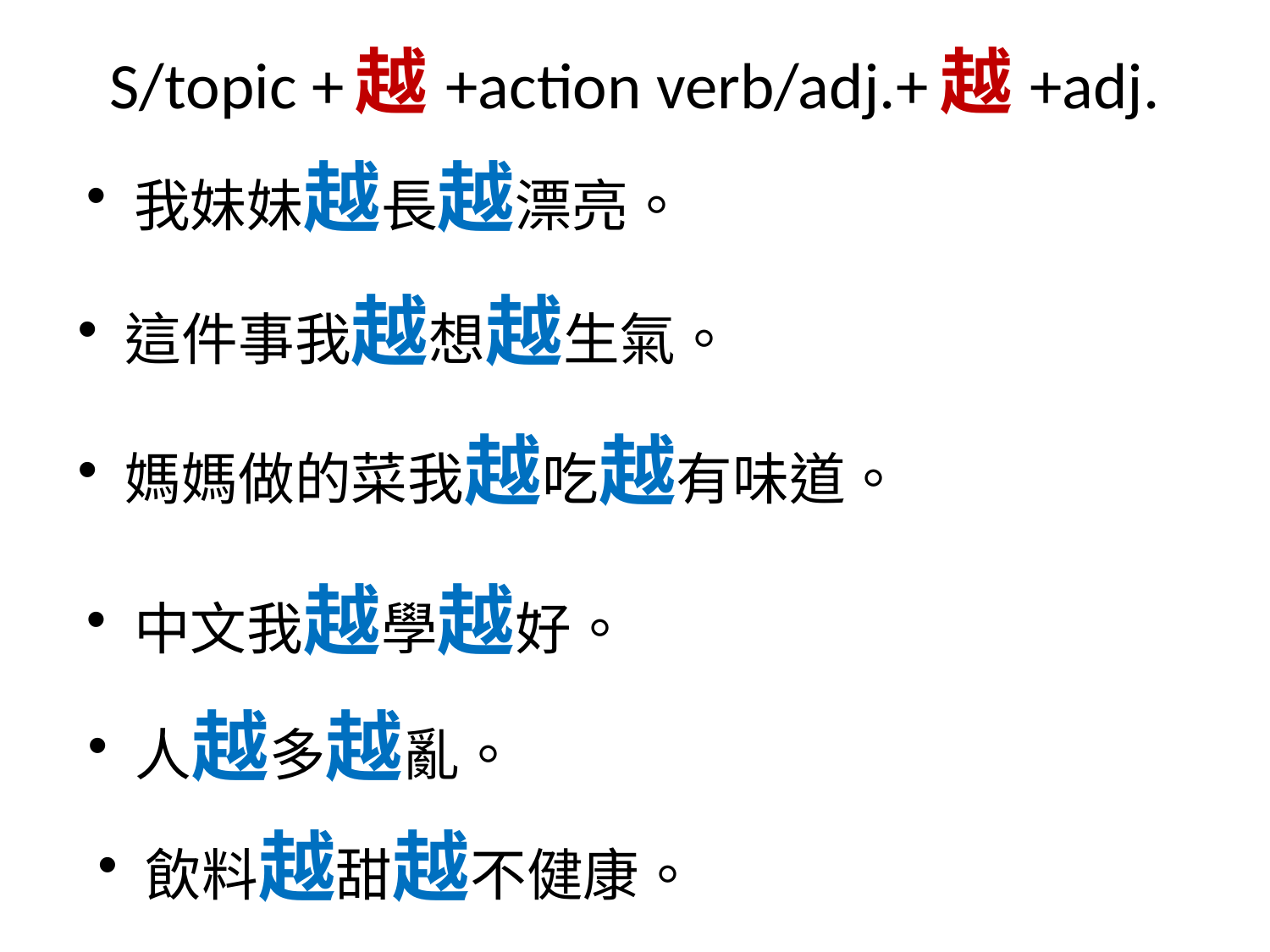

# S/topic +越+action verb/adj.+越+adj.
我妹妹越長越漂亮。
這件事我越想越生氣。
媽媽做的菜我越吃越有味道。
中文我越學越好。
人越多越亂。
飲料越甜越不健康。